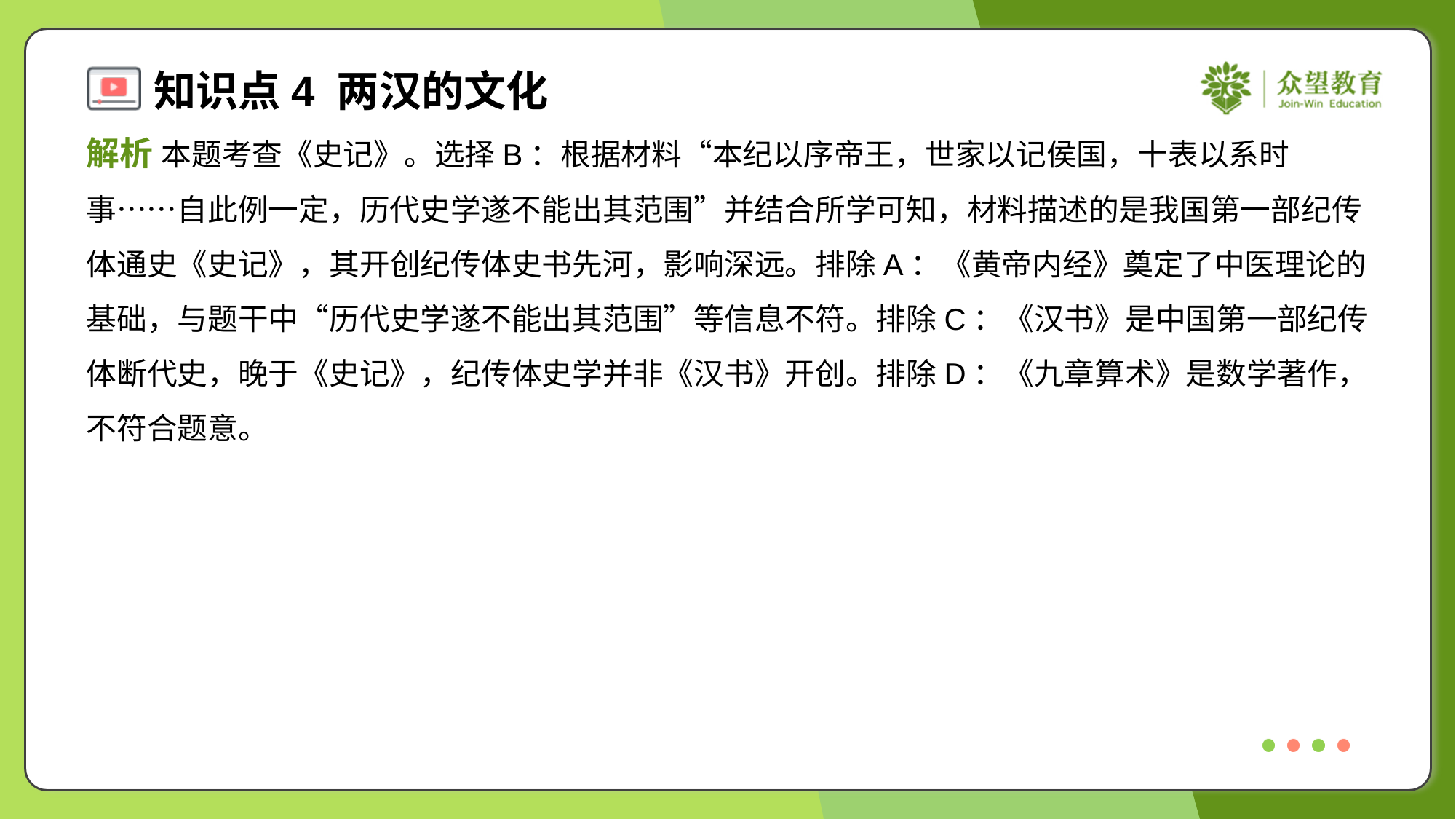

解析 本题考查《史记》。选择B：根据材料“本纪以序帝王，世家以记侯国，十表以系时
事……自此例一定，历代史学遂不能出其范围”并结合所学可知，材料描述的是我国第一部纪传
体通史《史记》，其开创纪传体史书先河，影响深远。排除A：《黄帝内经》奠定了中医理论的
基础，与题干中“历代史学遂不能出其范围”等信息不符。排除C：《汉书》是中国第一部纪传
体断代史，晚于《史记》，纪传体史学并非《汉书》开创。排除D：《九章算术》是数学著作，
不符合题意。